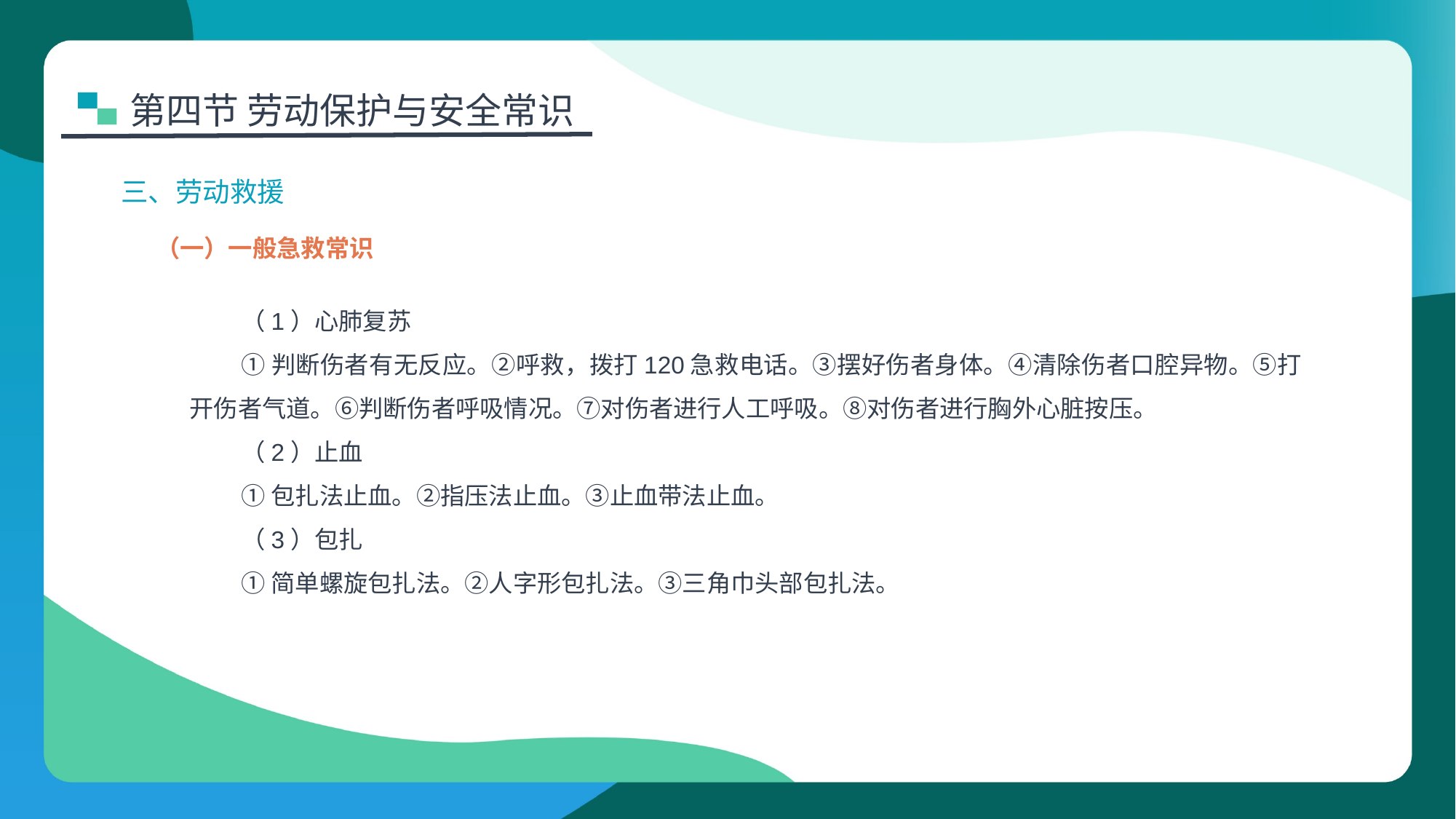

第四节 劳动保护与安全常识

三、劳动救援
（一）一般急救常识
（1）心肺复苏
①判断伤者有无反应。②呼救，拨打120急救电话。③摆好伤者身体。④清除伤者口腔异物。⑤打开伤者气道。⑥判断伤者呼吸情况。⑦对伤者进行人工呼吸。⑧对伤者进行胸外心脏按压。
（2）止血
①包扎法止血。②指压法止血。③止血带法止血。
（3）包扎
①简单螺旋包扎法。②人字形包扎法。③三角巾头部包扎法。